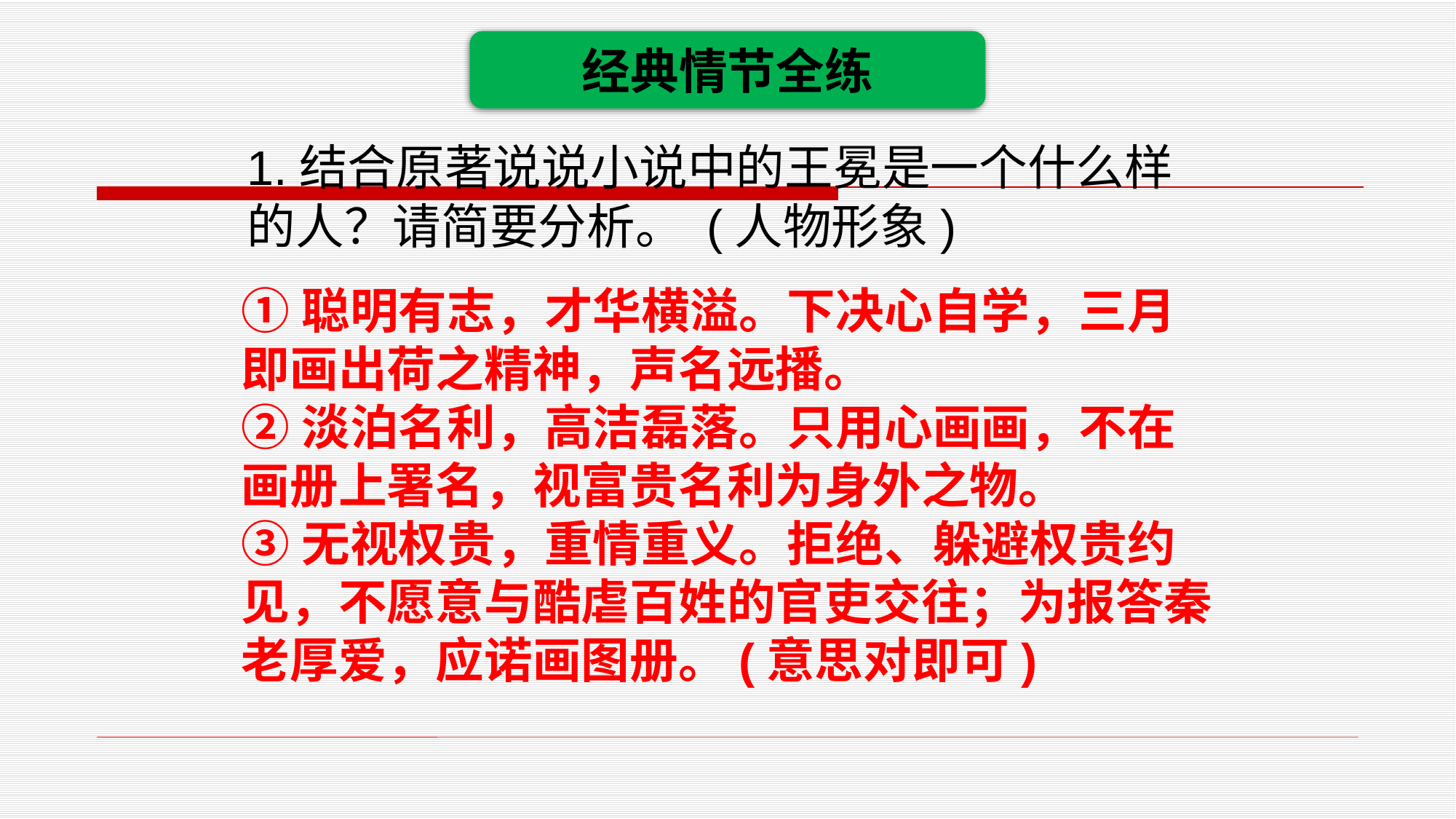

经典情节全练
1.结合原著说说小说中的王冕是一个什么样的人？请简要分析。 (人物形象)
①聪明有志，才华横溢。下决心自学，三月即画出荷之精神，声名远播。
②淡泊名利，高洁磊落。只用心画画，不在画册上署名，视富贵名利为身外之物。
③无视权贵，重情重义。拒绝、躲避权贵约见，不愿意与酷虐百姓的官吏交往；为报答秦老厚爱，应诺画图册。(意思对即可)